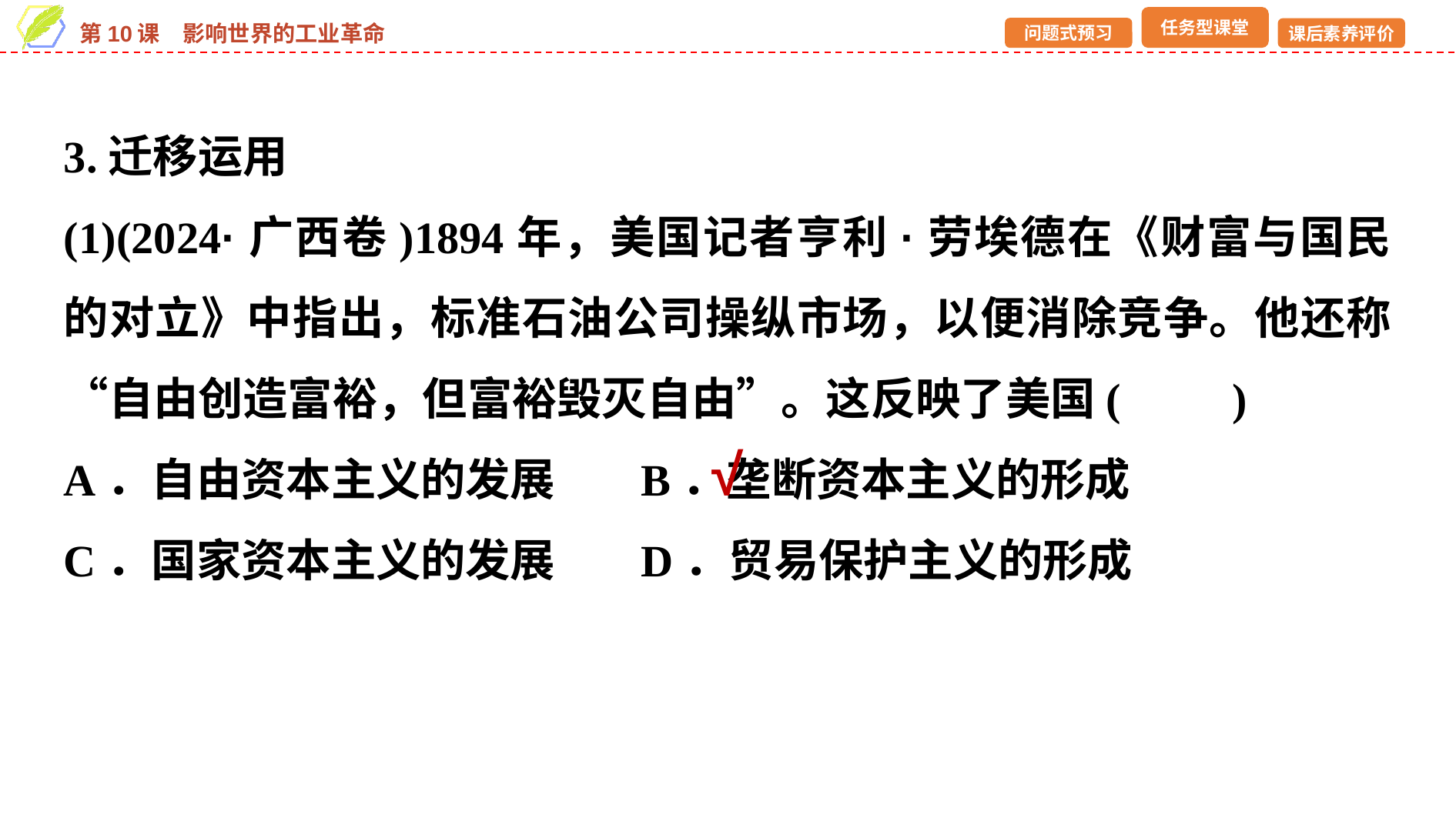

3.迁移运用
(1)(2024·广西卷)1894年，美国记者亨利·劳埃德在《财富与国民的对立》中指出，标准石油公司操纵市场，以便消除竞争。他还称“自由创造富裕，但富裕毁灭自由”。这反映了美国(　　)
A．自由资本主义的发展    	B．垄断资本主义的形成
C．国家资本主义的发展    	D．贸易保护主义的形成
√